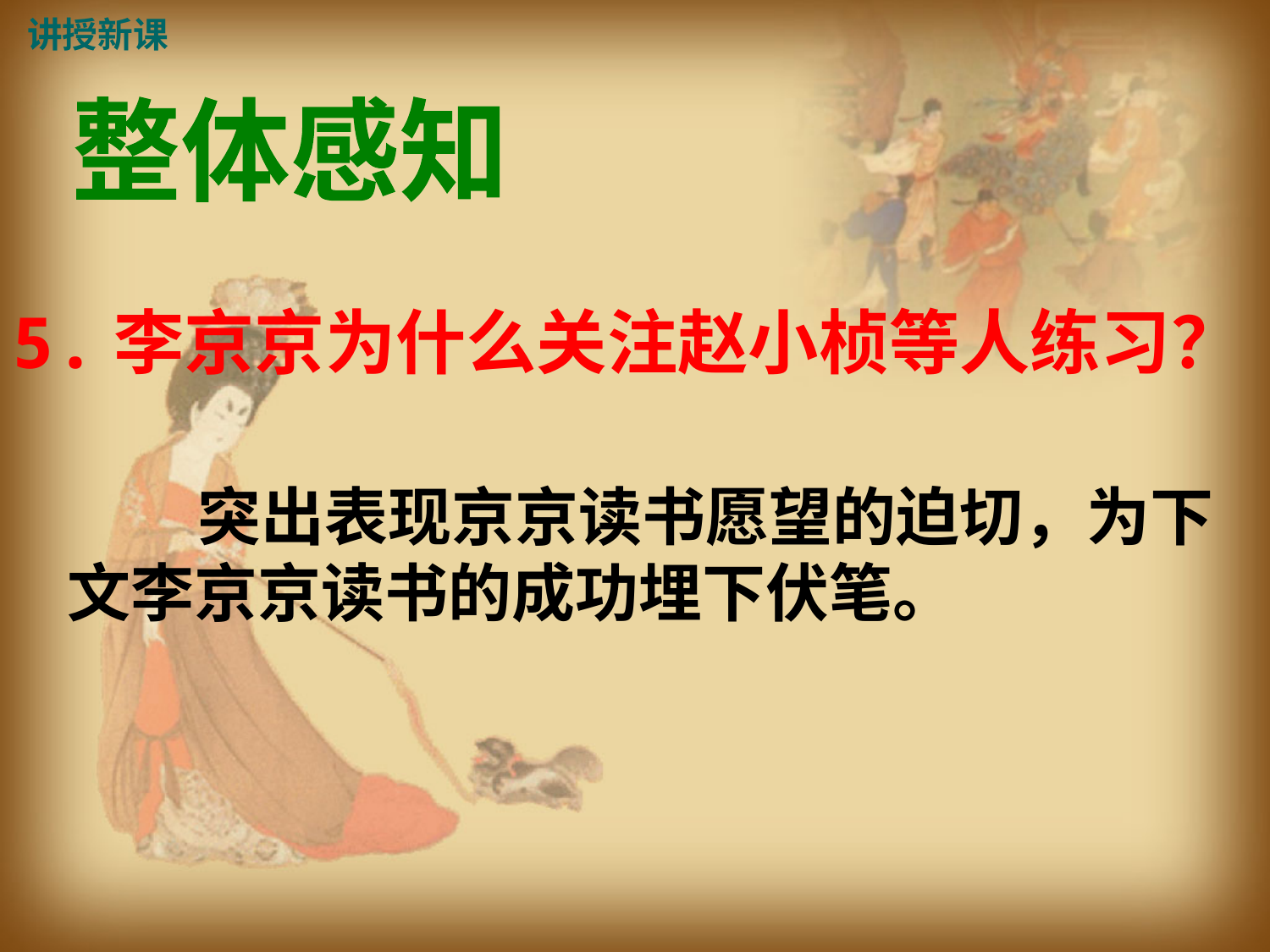

讲授新课
整体感知
5.李京京为什么关注赵小桢等人练习？

        突出表现京京读书愿望的迫切，为下文李京京读书的成功埋下伏笔。